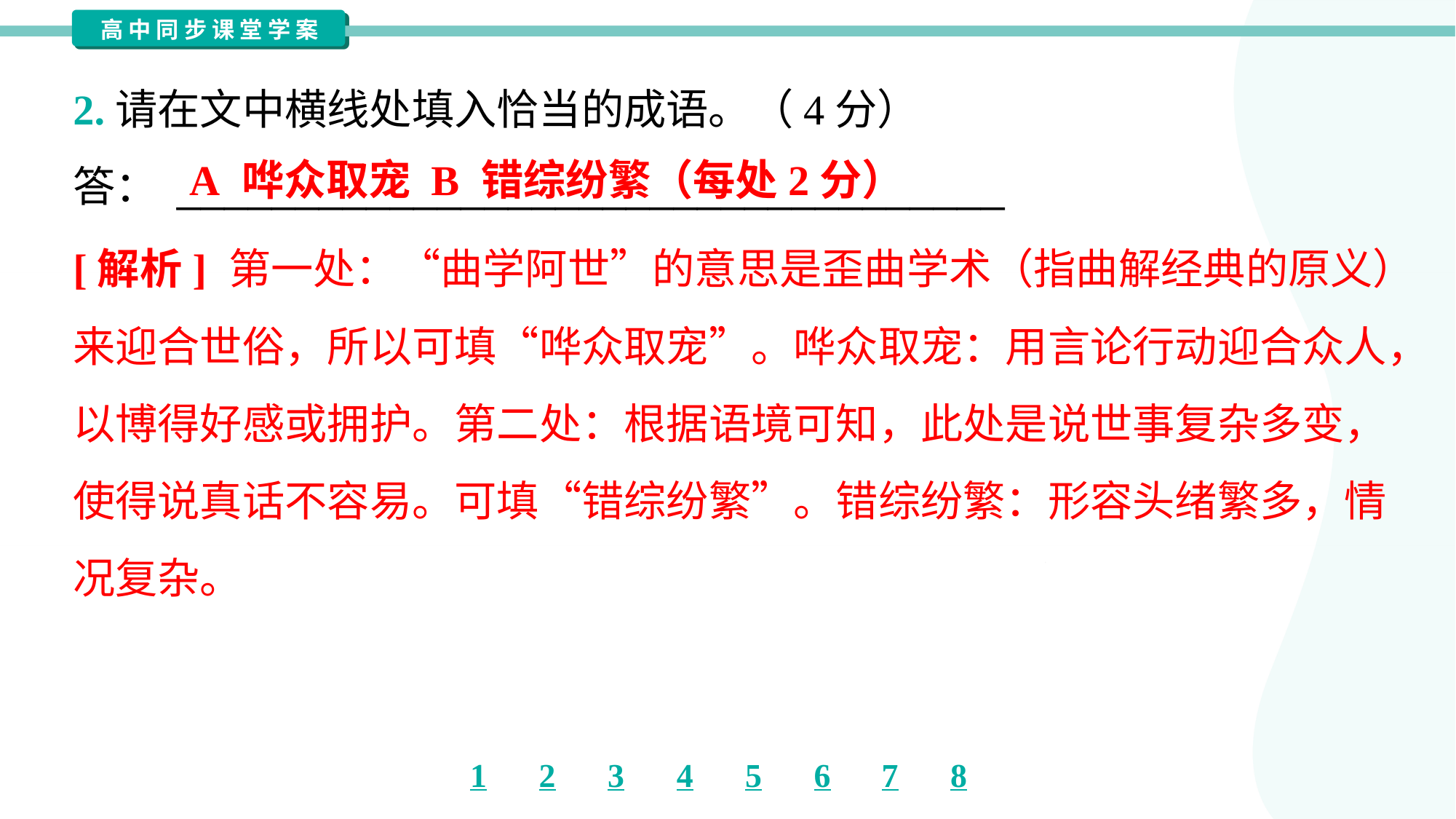

2.请在文中横线处填入恰当的成语。（4分）
答： ___________________________________
A 哗众取宠 B 错综纷繁（每处2分）
[解析] 第一处：“曲学阿世”的意思是歪曲学术（指曲解经典的原义）
来迎合世俗，所以可填“哗众取宠”。哗众取宠：用言论行动迎合众人，
以博得好感或拥护。第二处：根据语境可知，此处是说世事复杂多变，
使得说真话不容易。可填“错综纷繁”。错综纷繁：形容头绪繁多，情
况复杂。